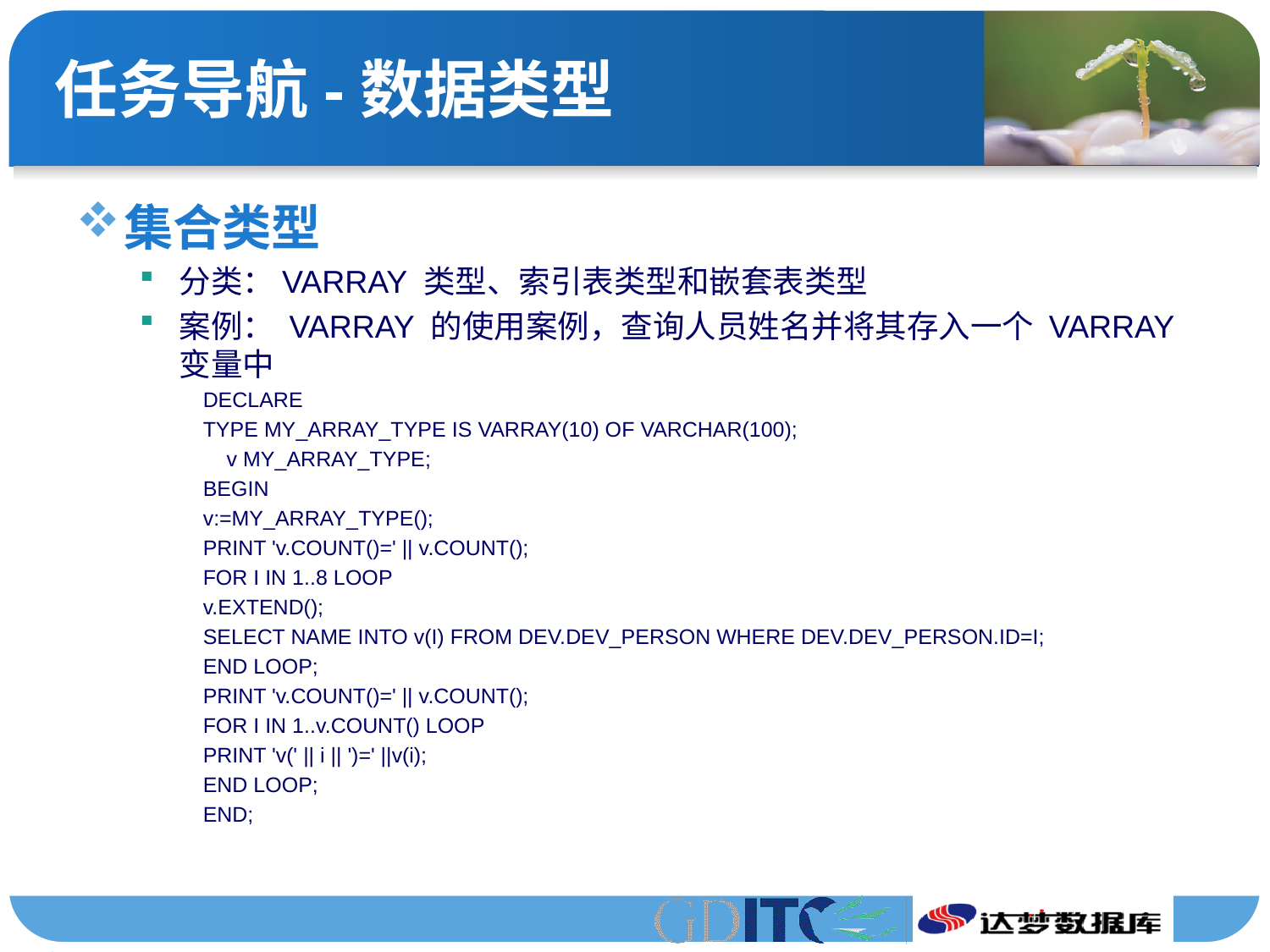

# 任务导航-数据类型
集合类型
分类：VARRAY 类型、索引表类型和嵌套表类型
案例： VARRAY 的使用案例，查询人员姓名并将其存入一个 VARRAY 变量中
DECLARE
TYPE MY_ARRAY_TYPE IS VARRAY(10) OF VARCHAR(100);
    v MY_ARRAY_TYPE;
BEGIN
v:=MY_ARRAY_TYPE();
PRINT 'v.COUNT()=' || v.COUNT();
FOR I IN 1..8 LOOP
v.EXTEND();
SELECT NAME INTO v(I) FROM DEV.DEV_PERSON WHERE DEV.DEV_PERSON.ID=I;
END LOOP;
PRINT 'v.COUNT()=' || v.COUNT();
FOR I IN 1..v.COUNT() LOOP
PRINT 'v(' || i || ')=' ||v(i);
END LOOP;
END;